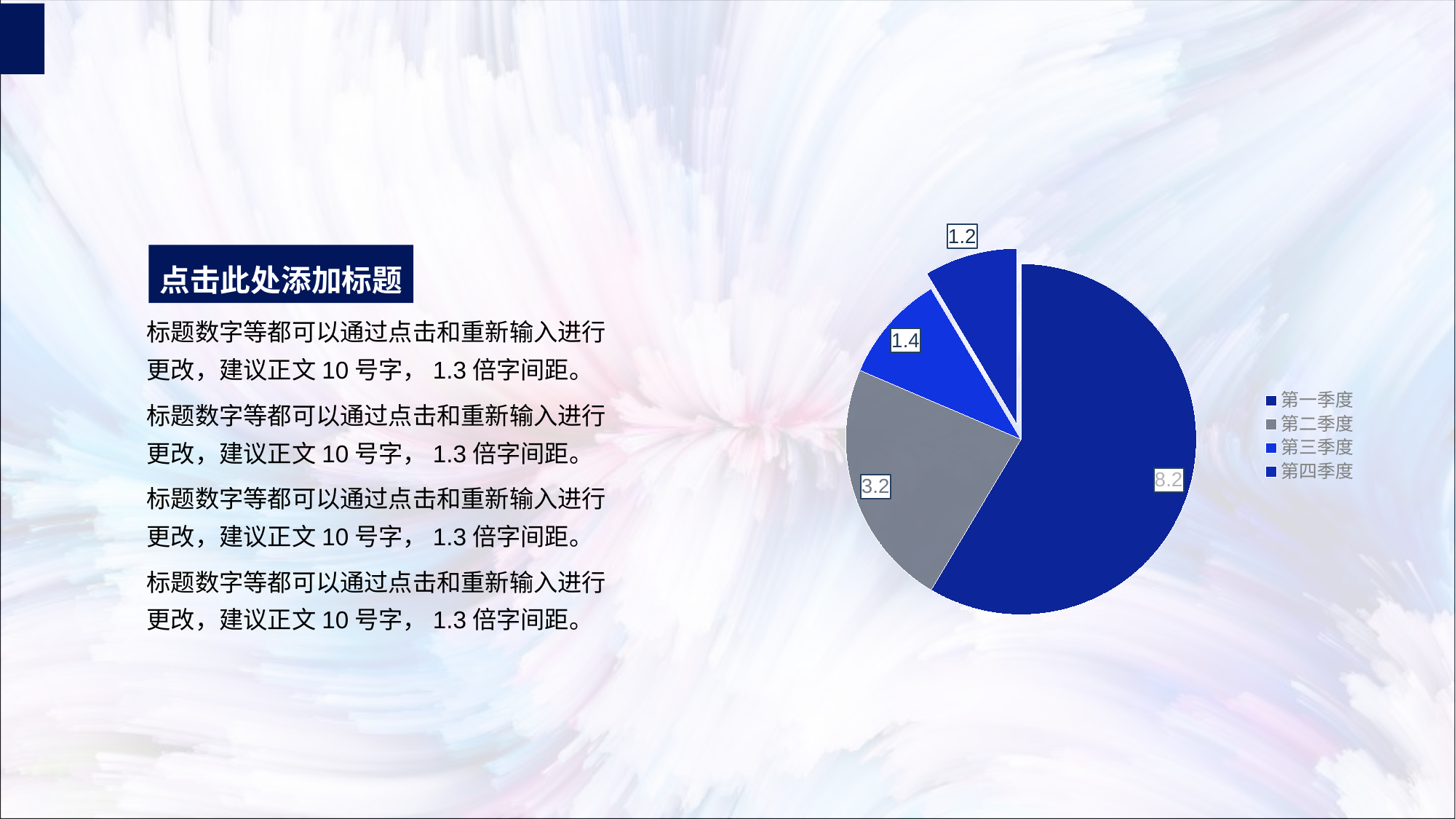

### Chart

| Category | 销售额 |
|---|---|
| 第一季度 | 8.2 |
| 第二季度 | 3.2 |
| 第三季度 | 1.4 |
| 第四季度 | 1.2 |
点击此处添加标题
标题数字等都可以通过点击和重新输入进行更改，建议正文10号字，1.3倍字间距。
标题数字等都可以通过点击和重新输入进行更改，建议正文10号字，1.3倍字间距。
标题数字等都可以通过点击和重新输入进行更改，建议正文10号字，1.3倍字间距。
标题数字等都可以通过点击和重新输入进行更改，建议正文10号字，1.3倍字间距。